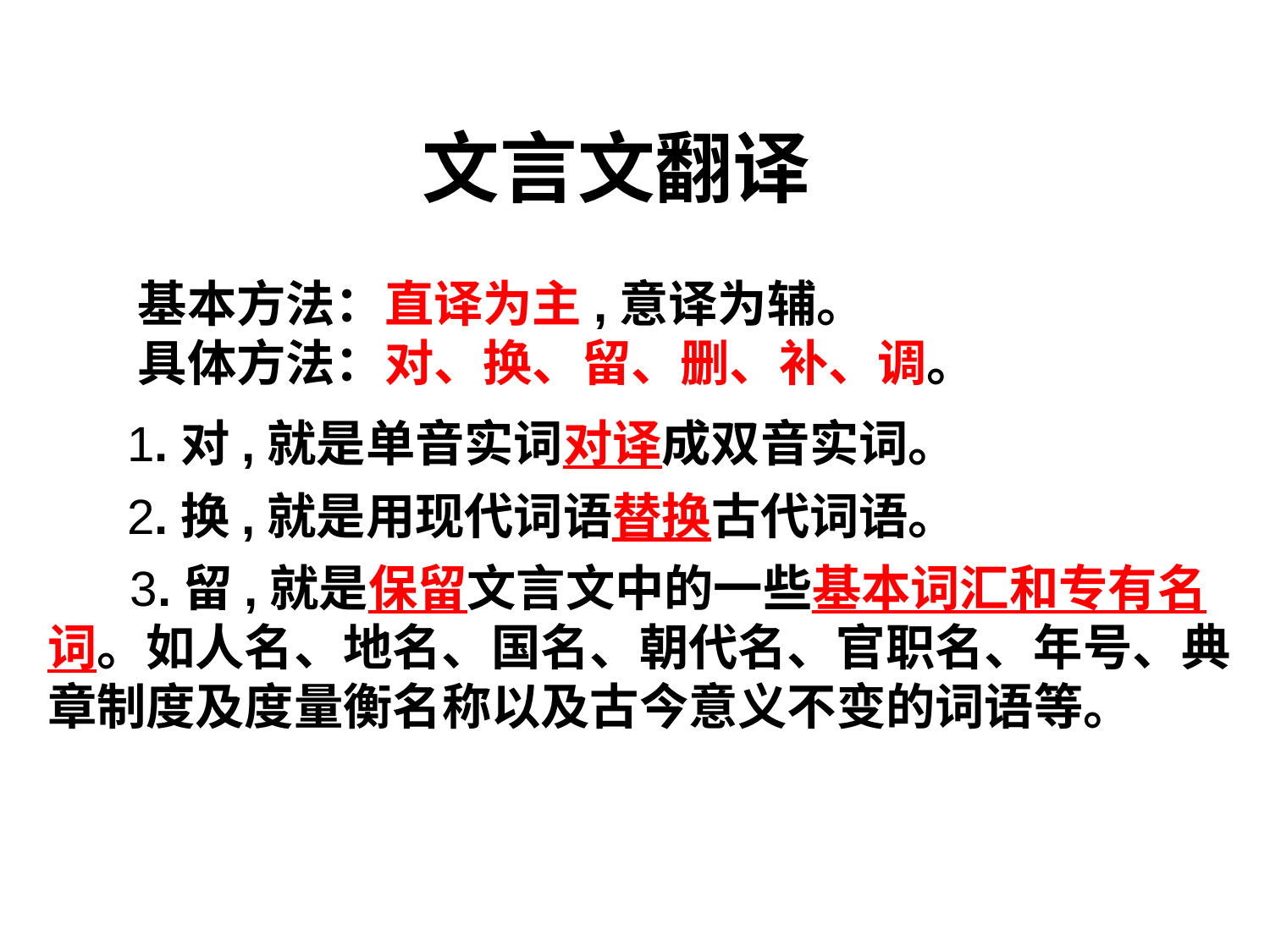

# 文言文翻译
       基本方法：直译为主,意译为辅。
       具体方法：对、换、留、删、补、调。
1.对,就是单音实词对译成双音实词。
2.换,就是用现代词语替换古代词语。
      3.留,就是保留文言文中的一些基本词汇和专有名词。如人名、地名、国名、朝代名、官职名、年号、典章制度及度量衡名称以及古今意义不变的词语等。